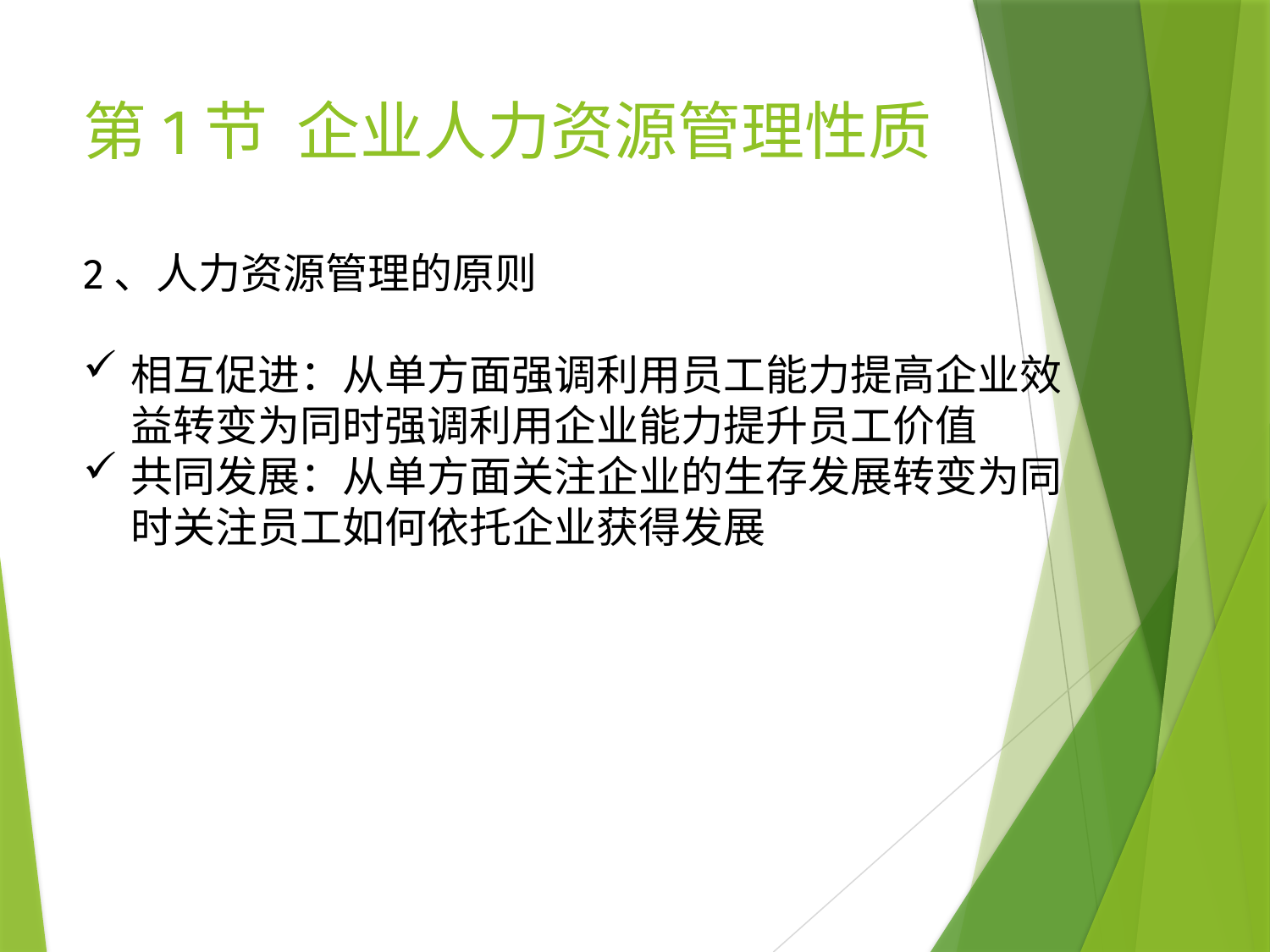

# 第1节  企业人力资源管理性质
2、人力资源管理的原则

相互促进：从单方面强调利用员工能力提高企业效益转变为同时强调利用企业能力提升员工价值
共同发展：从单方面关注企业的生存发展转变为同时关注员工如何依托企业获得发展